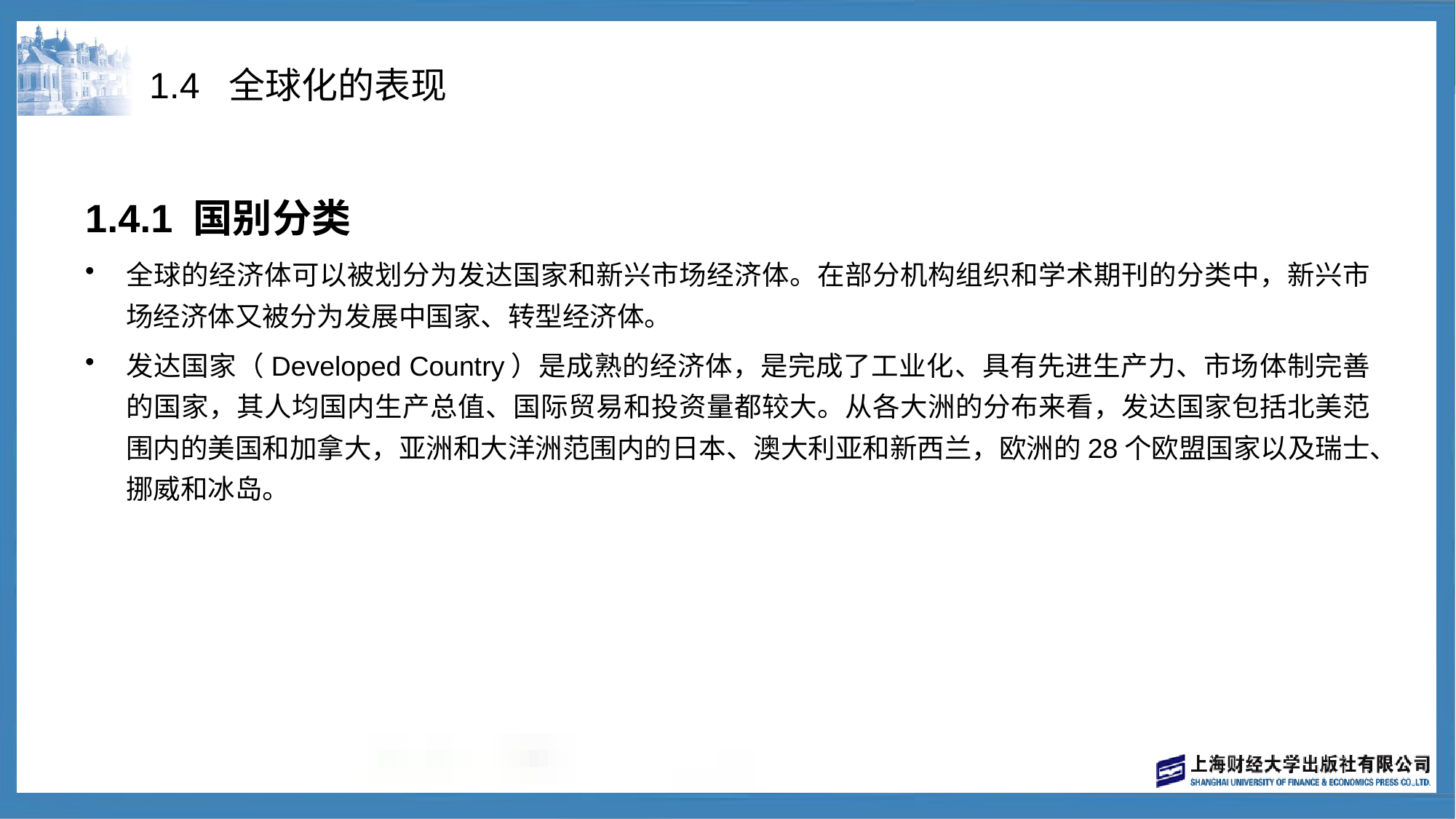

# 1.4  全球化的表现
1.4.1 国别分类
全球的经济体可以被划分为发达国家和新兴市场经济体。在部分机构组织和学术期刊的分类中，新兴市场经济体又被分为发展中国家、转型经济体。
发达国家（Developed Country）是成熟的经济体，是完成了工业化、具有先进生产力、市场体制完善的国家，其人均国内生产总值、国际贸易和投资量都较大。从各大洲的分布来看，发达国家包括北美范围内的美国和加拿大，亚洲和大洋洲范围内的日本、澳大利亚和新西兰，欧洲的28个欧盟国家以及瑞士、挪威和冰岛。